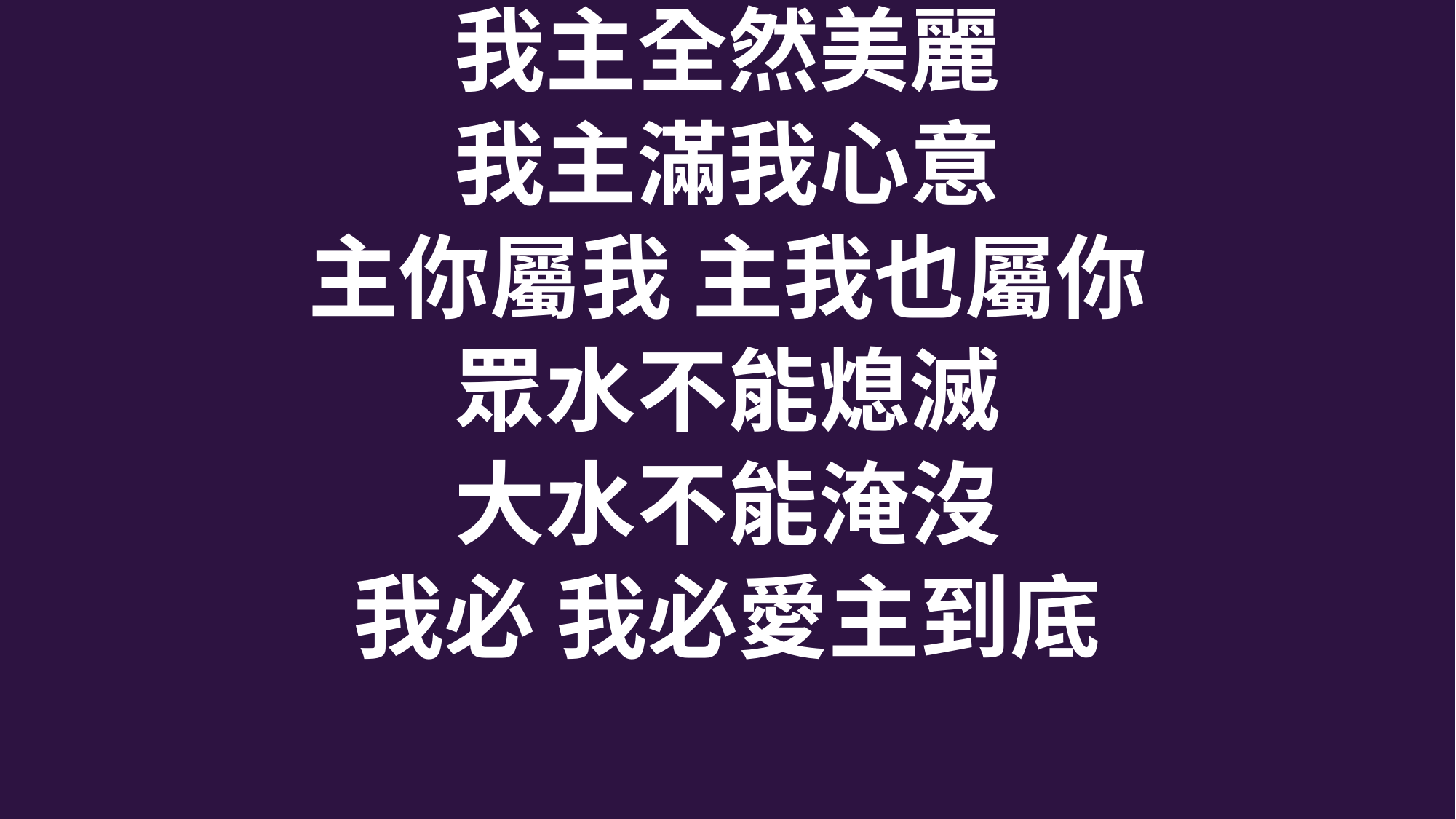

我主全然美麗
我主滿我心意
主你屬我 主我也屬你
眾水不能熄滅
大水不能淹沒
我必 我必愛主到底